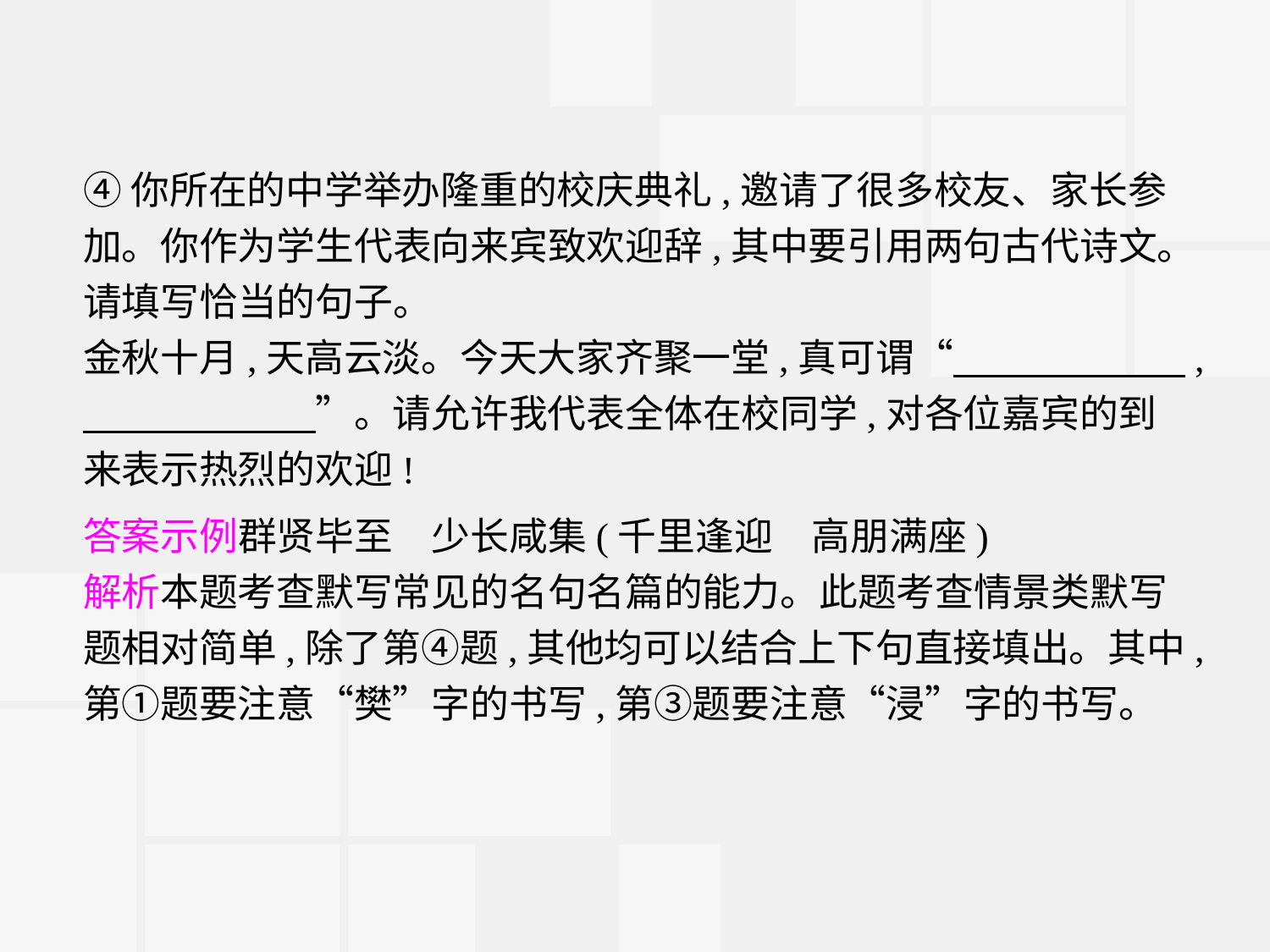

④你所在的中学举办隆重的校庆典礼,邀请了很多校友、家长参加。你作为学生代表向来宾致欢迎辞,其中要引用两句古代诗文。请填写恰当的句子。
金秋十月,天高云淡。今天大家齐聚一堂,真可谓“　　　　　　,　　　　　　”。请允许我代表全体在校同学,对各位嘉宾的到来表示热烈的欢迎!
答案示例群贤毕至　少长咸集(千里逢迎　高朋满座)
解析本题考查默写常见的名句名篇的能力。此题考查情景类默写题相对简单,除了第④题,其他均可以结合上下句直接填出。其中,第①题要注意“樊”字的书写,第③题要注意“浸”字的书写。